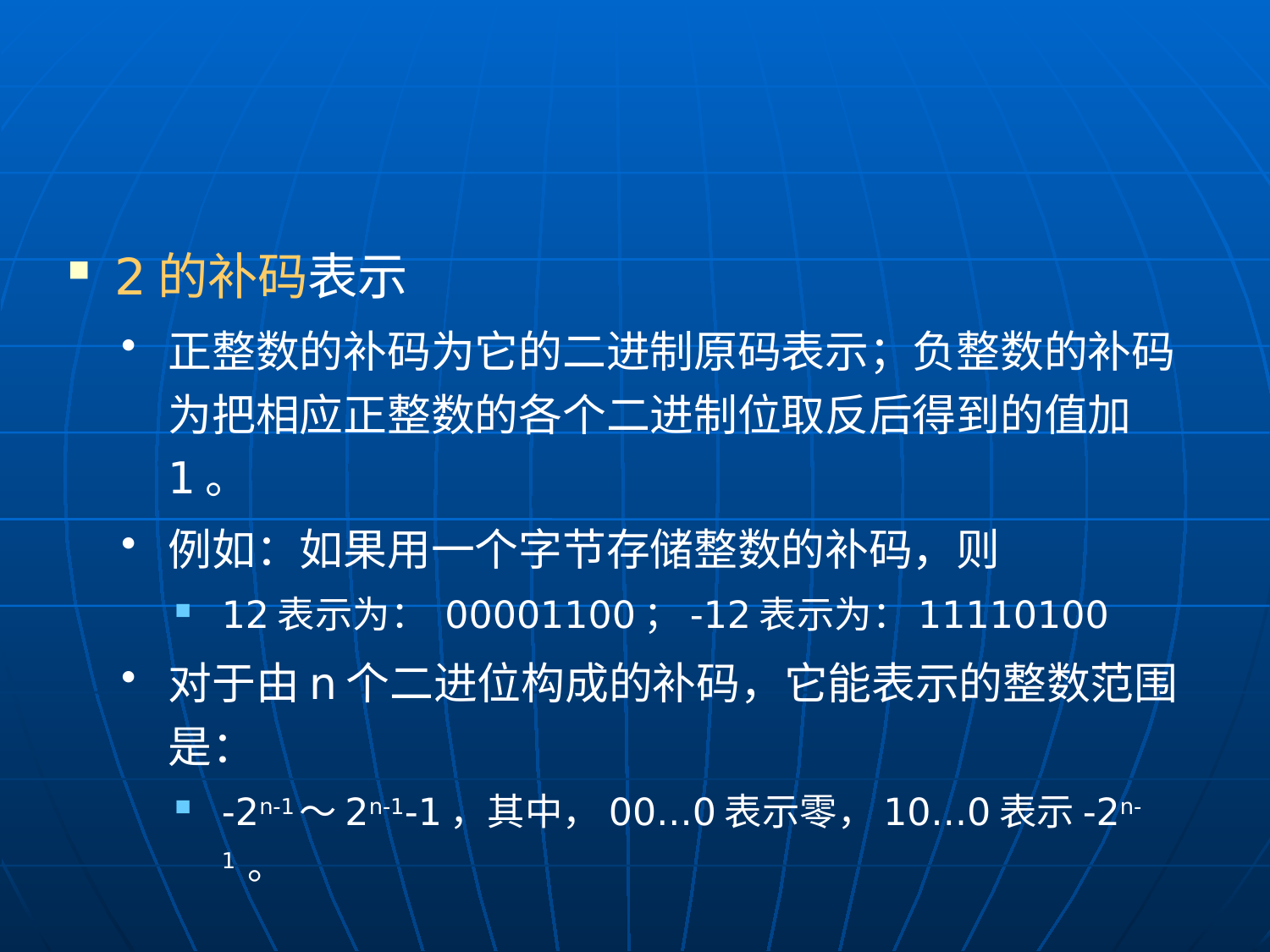

#
2的补码表示
正整数的补码为它的二进制原码表示；负整数的补码为把相应正整数的各个二进制位取反后得到的值加1。
例如：如果用一个字节存储整数的补码，则
12表示为： 00001100；-12表示为：11110100
对于由n个二进位构成的补码，它能表示的整数范围是：
-2n-1～2n-1-1，其中，00...0表示零，10...0表示-2n-1 。